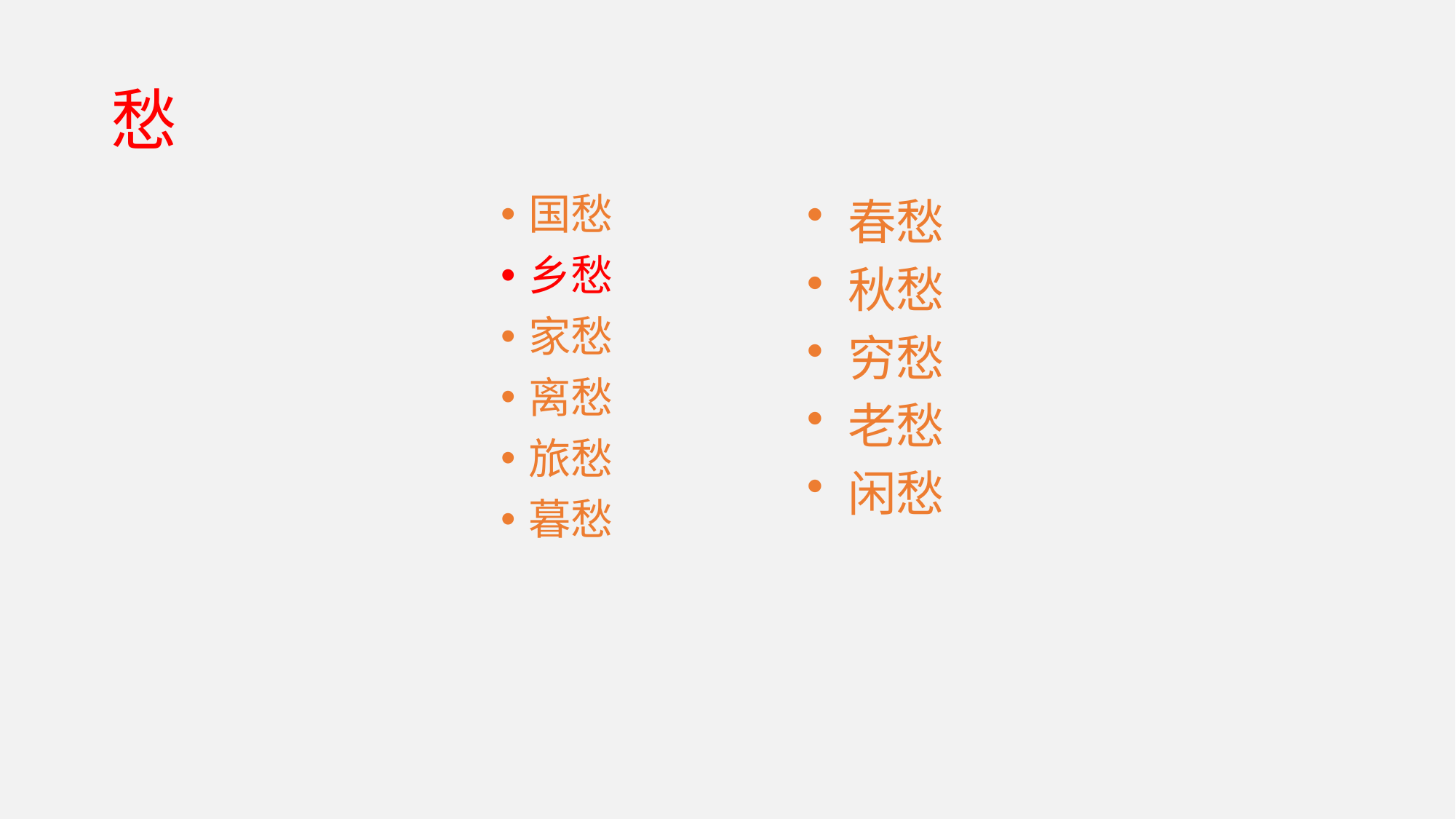

# 愁
春愁
秋愁
穷愁
老愁
闲愁

国愁
乡愁
家愁
离愁
旅愁
暮愁